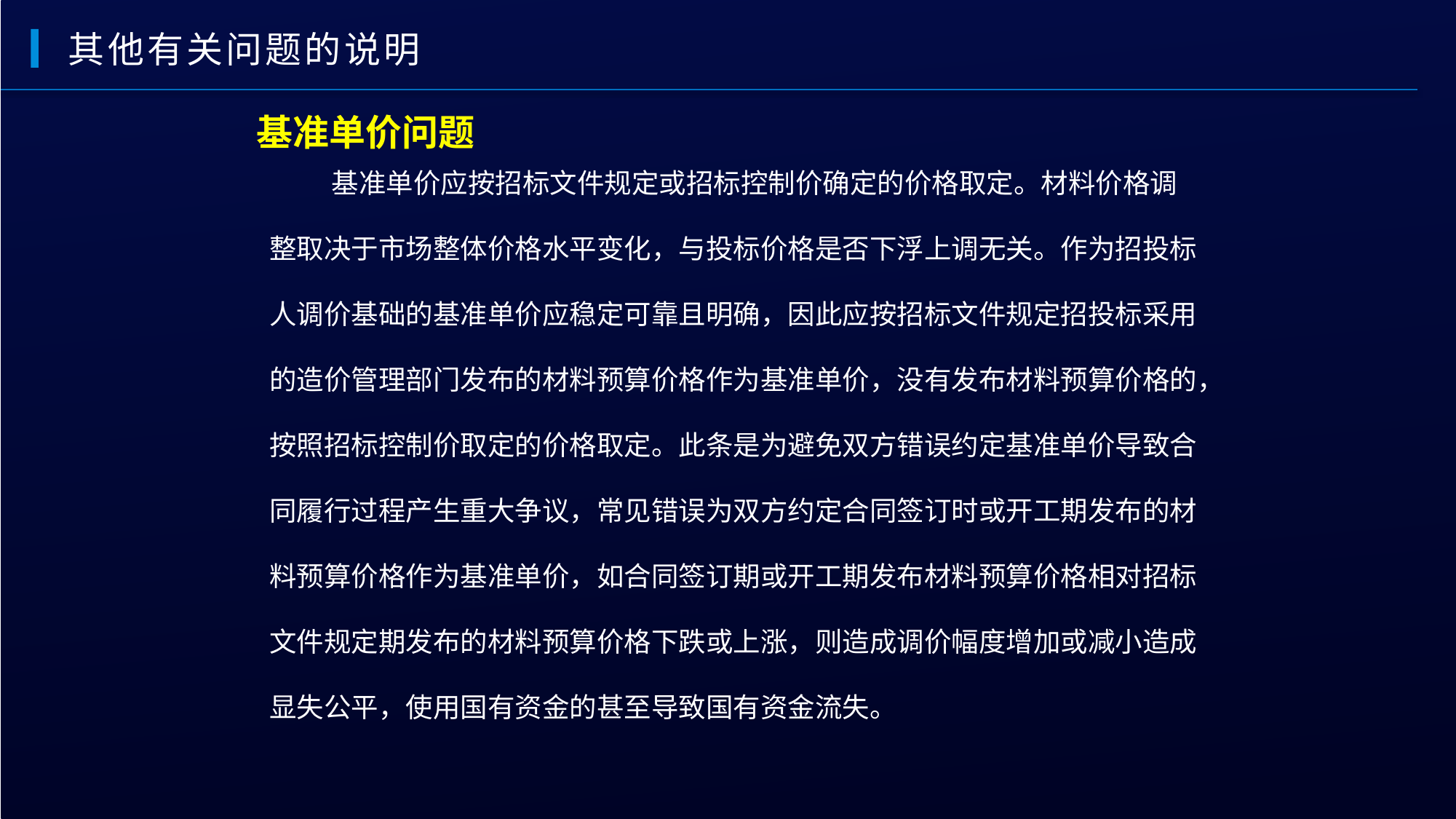

其他有关问题的说明
基准单价问题
         基准单价应按招标文件规定或招标控制价确定的价格取定。材料价格调整取决于市场整体价格水平变化，与投标价格是否下浮上调无关。作为招投标人调价基础的基准单价应稳定可靠且明确，因此应按招标文件规定招投标采用的造价管理部门发布的材料预算价格作为基准单价，没有发布材料预算价格的，按照招标控制价取定的价格取定。此条是为避免双方错误约定基准单价导致合同履行过程产生重大争议，常见错误为双方约定合同签订时或开工期发布的材料预算价格作为基准单价，如合同签订期或开工期发布材料预算价格相对招标文件规定期发布的材料预算价格下跌或上涨，则造成调价幅度增加或减小造成显失公平，使用国有资金的甚至导致国有资金流失。